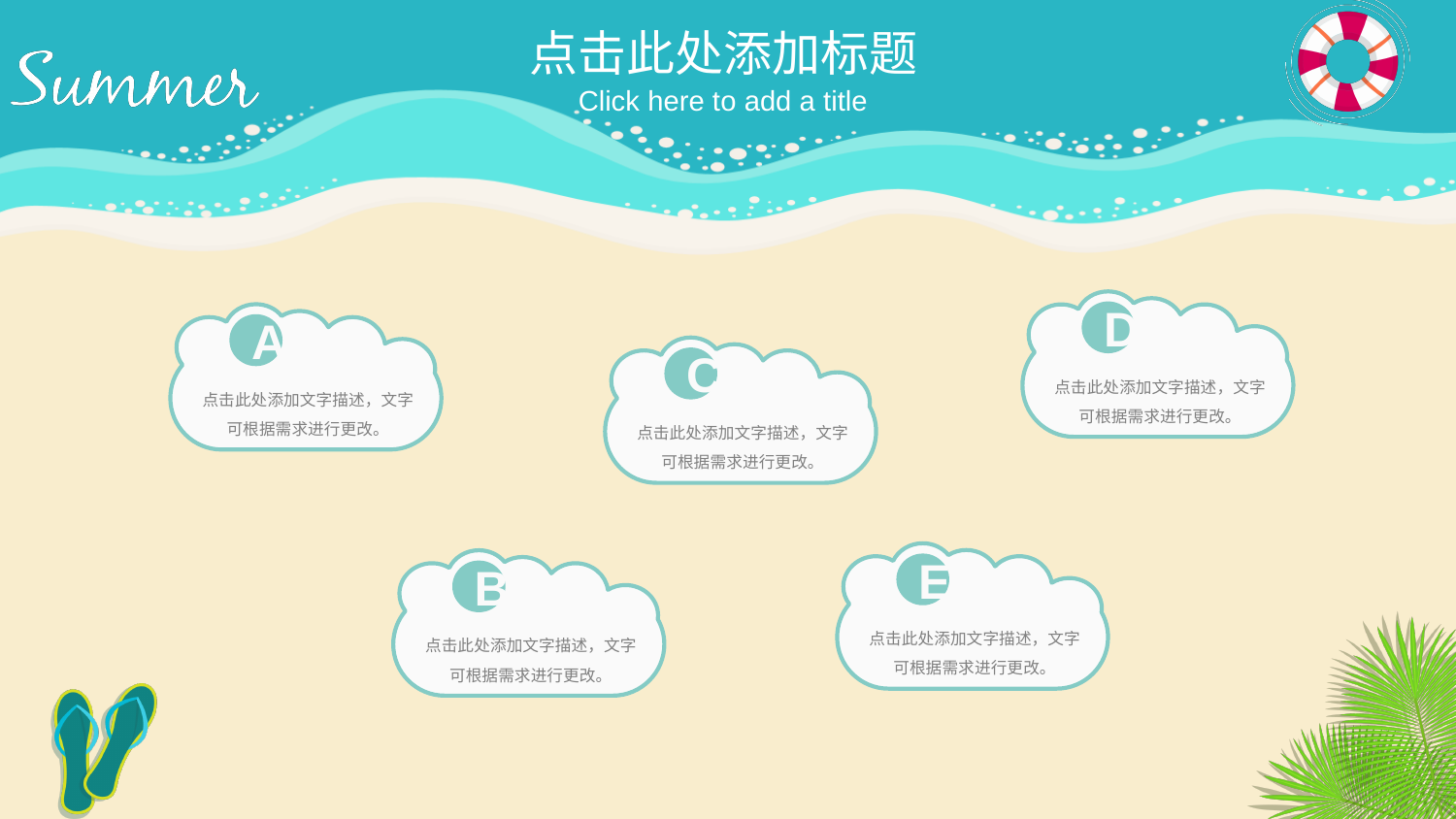

点击此处添加标题
Click here to add a title
点击此处添加文字描述，文字可根据需求进行更改。
D
点击此处添加文字描述，文字可根据需求进行更改。
A
点击此处添加文字描述，文字可根据需求进行更改。
C
点击此处添加文字描述，文字可根据需求进行更改。
E
点击此处添加文字描述，文字可根据需求进行更改。
B